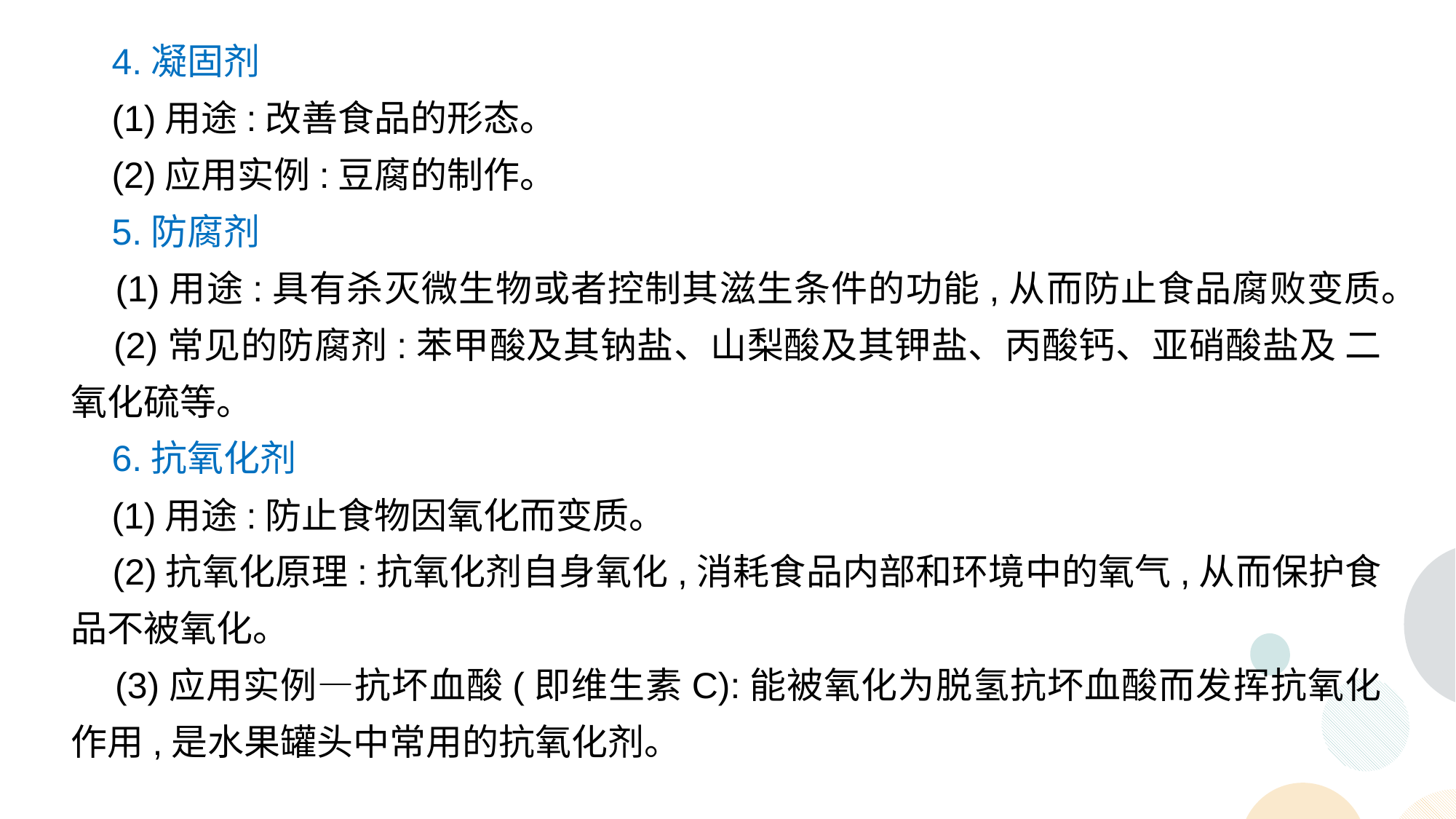

4.凝固剂
    (1)用途:改善食品的形态。
    (2)应用实例:豆腐的制作。
    5.防腐剂
    (1)用途:具有杀灭微生物或者控制其滋生条件的功能,从而防止食品腐败变质。
    (2)常见的防腐剂:苯甲酸及其钠盐、山梨酸及其钾盐、丙酸钙、亚硝酸盐及 二氧化硫等。
    6.抗氧化剂
    (1)用途:防止食物因氧化而变质。
    (2)抗氧化原理:抗氧化剂自身氧化,消耗食品内部和环境中的氧气,从而保护食品不被氧化。
    (3)应用实例—抗坏血酸(即维生素C):能被氧化为脱氢抗坏血酸而发挥抗氧化作用,是水果罐头中常用的抗氧化剂。